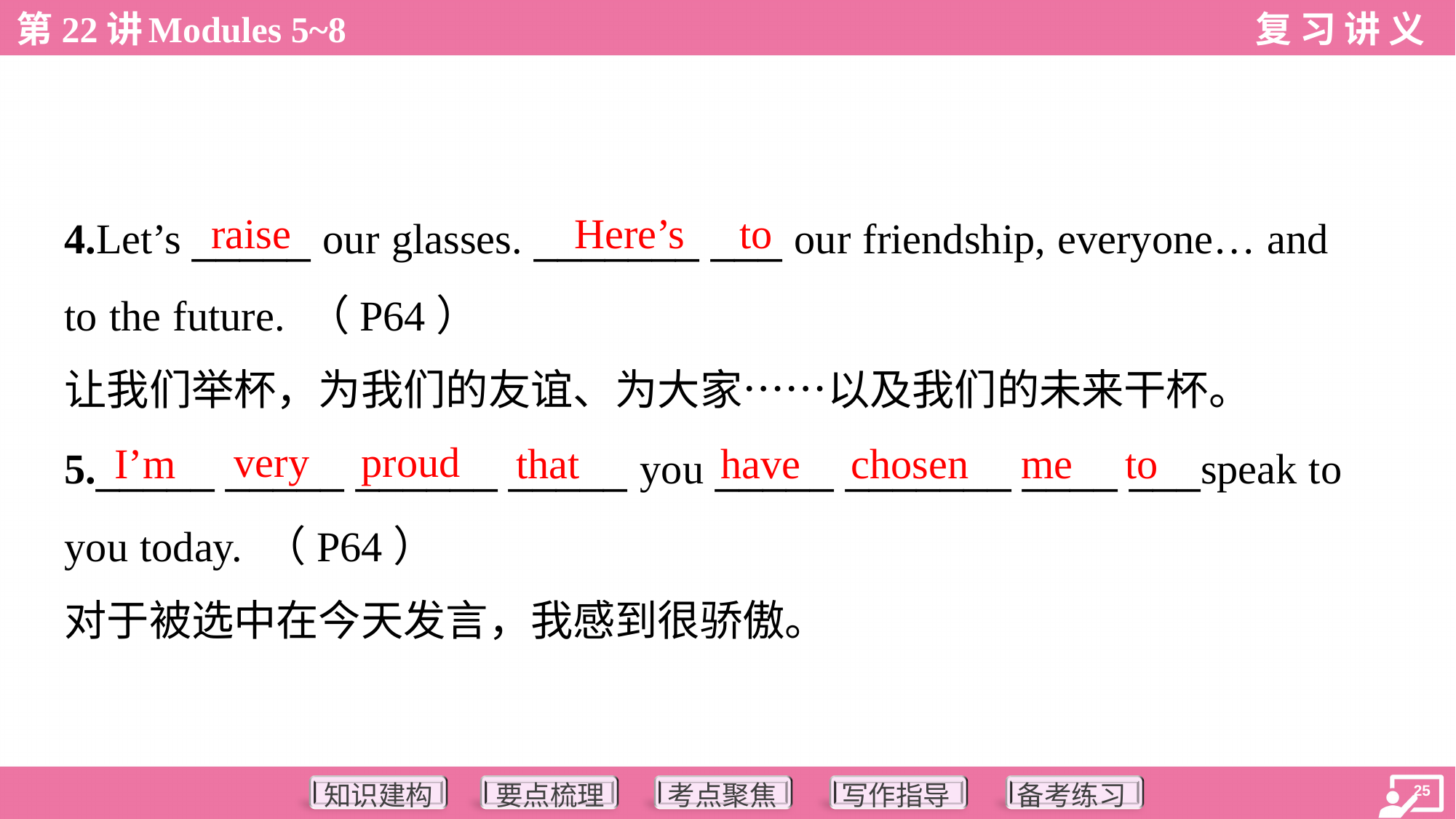

raise
Here’s
to
4.Let’s _____ our glasses. _______ ___ our friendship, everyone… and
to the future. （P64）
让我们举杯，为我们的友谊、为大家……以及我们的未来干杯。
very
proud
I’m
that
have
chosen
me
to
5._____ _____ ______ _____ you _____ _______ ____ ___speak to
you today. （P64）
对于被选中在今天发言，我感到很骄傲。